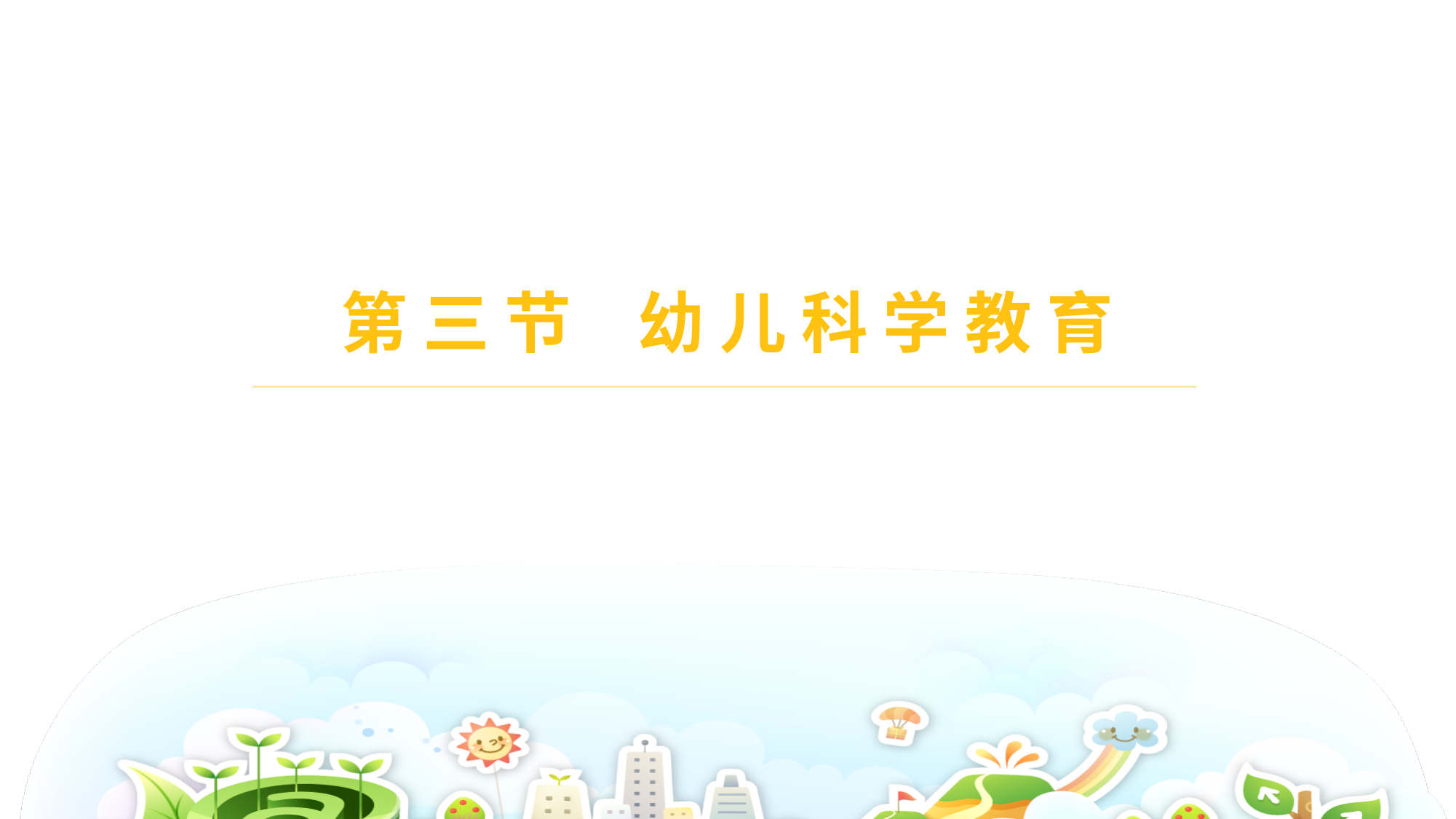

# 第 三 节　幼 儿 科 学 教 育